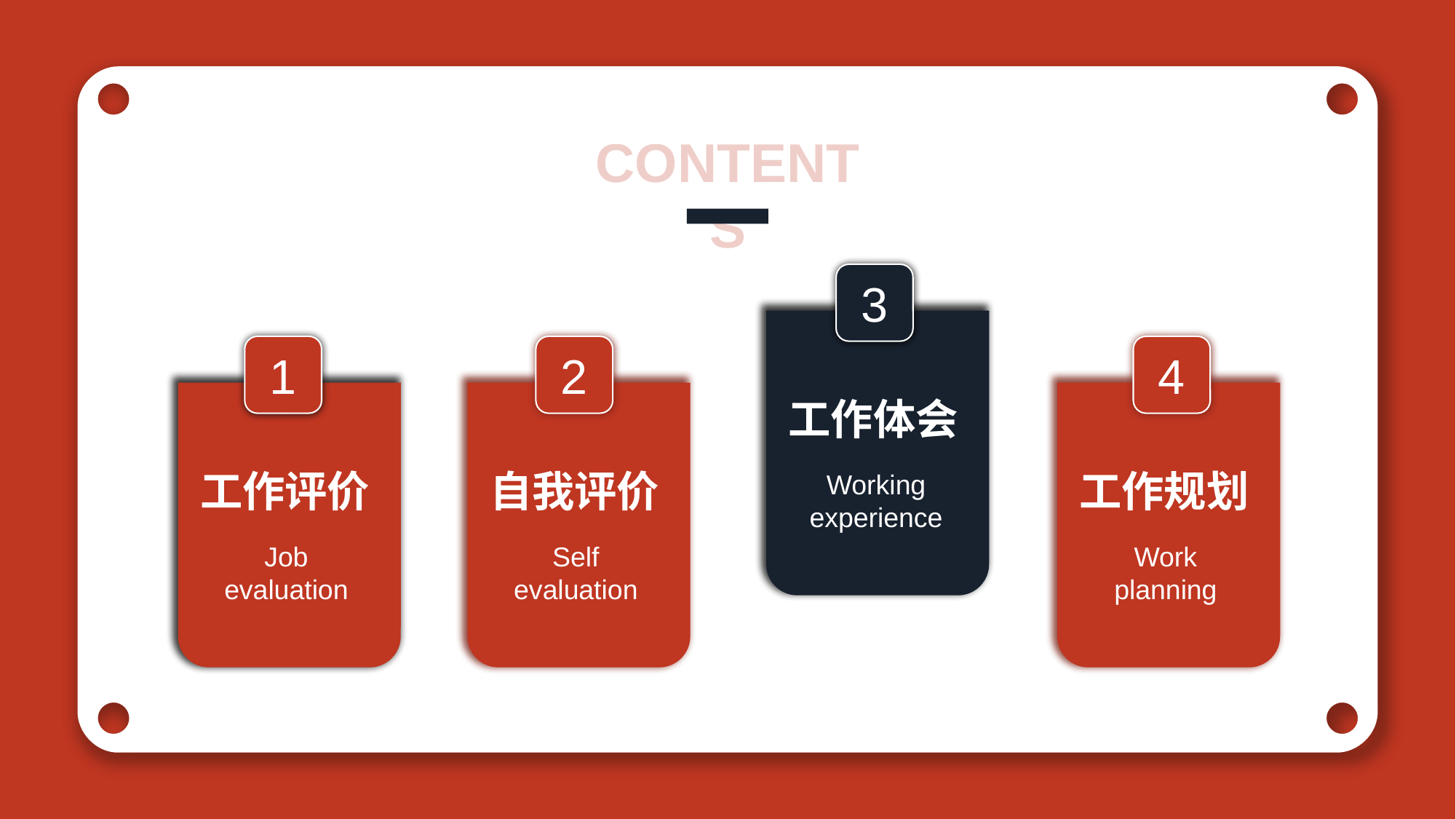

CONTENTS
CONTENTS

3

工作体会
Working experience
1
2
4

工作评价
Job
evaluation

自我评价
Self evaluation

工作规划
Work planning